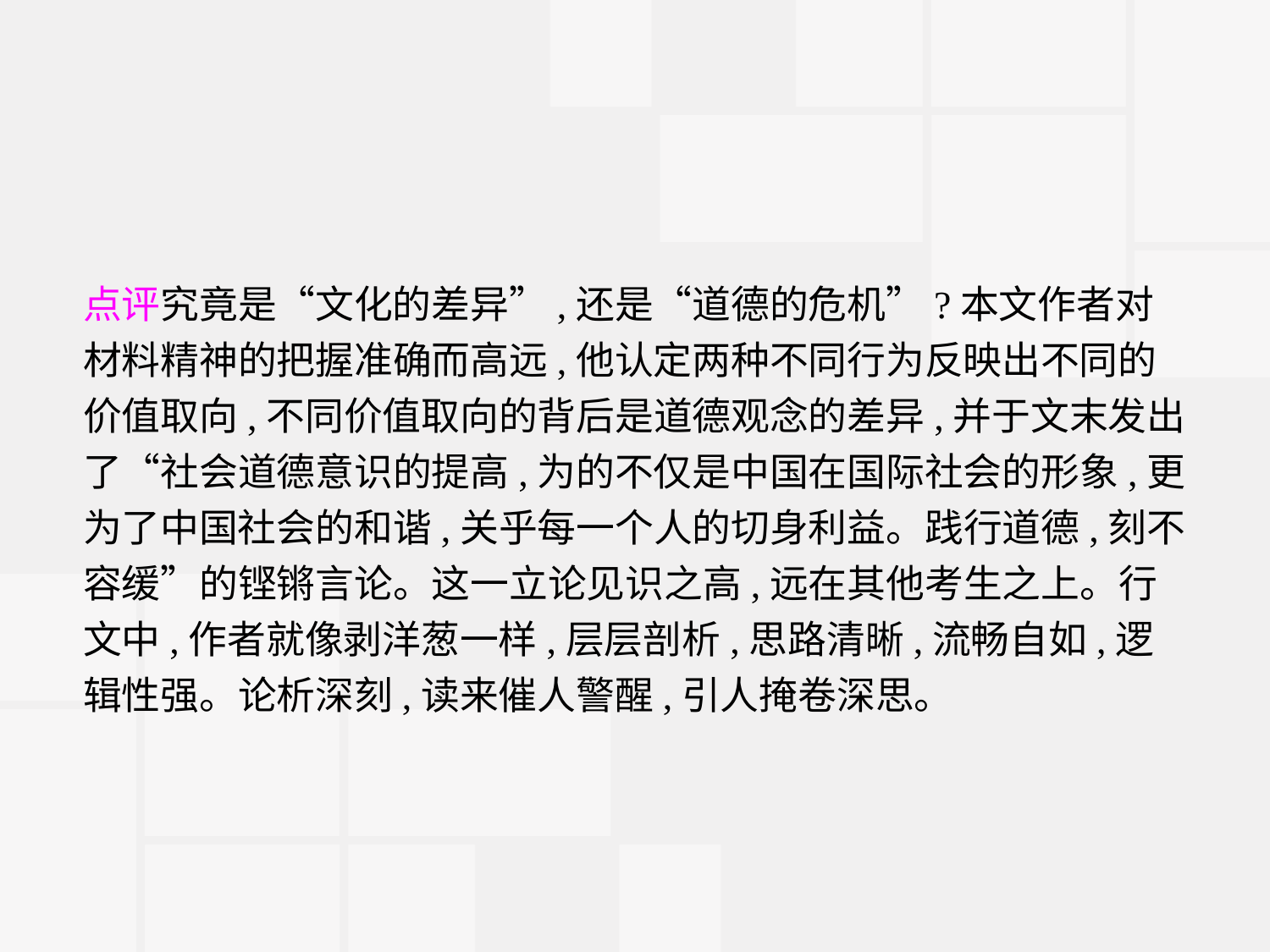

点评究竟是“文化的差异”,还是“道德的危机”?本文作者对材料精神的把握准确而高远,他认定两种不同行为反映出不同的价值取向,不同价值取向的背后是道德观念的差异,并于文末发出了“社会道德意识的提高,为的不仅是中国在国际社会的形象,更为了中国社会的和谐,关乎每一个人的切身利益。践行道德,刻不容缓”的铿锵言论。这一立论见识之高,远在其他考生之上。行文中,作者就像剥洋葱一样,层层剖析,思路清晰,流畅自如,逻辑性强。论析深刻,读来催人警醒,引人掩卷深思。